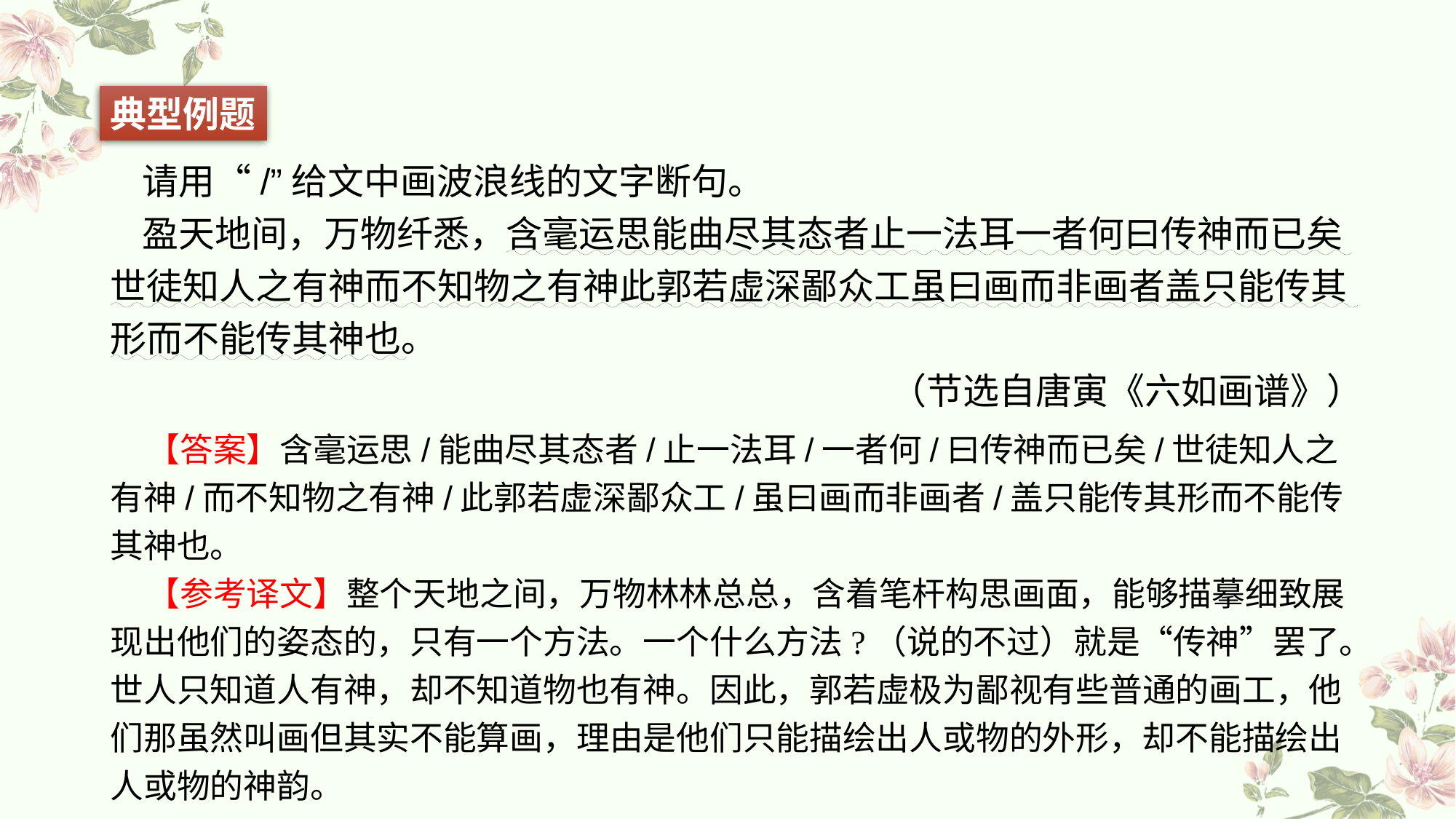

典型例题
请用“/”给文中画波浪线的文字断句。
盈天地间，万物纤悉，含毫运思能曲尽其态者止一法耳一者何曰传神而已矣世徒知人之有神而不知物之有神此郭若虚深鄙众工虽曰画而非画者盖只能传其形而不能传其神也。
（节选自唐寅《六如画谱》）
【答案】含毫运思/能曲尽其态者/止一法耳/一者何/曰传神而已矣/世徒知人之有神/而不知物之有神/此郭若虚深鄙众工/虽曰画而非画者/盖只能传其形而不能传其神也。
【参考译文】整个天地之间，万物林林总总，含着笔杆构思画面，能够描摹细致展现出他们的姿态的，只有一个方法。一个什么方法?（说的不过）就是“传神”罢了。世人只知道人有神，却不知道物也有神。因此，郭若虚极为鄙视有些普通的画工，他们那虽然叫画但其实不能算画，理由是他们只能描绘出人或物的外形，却不能描绘出人或物的神韵。